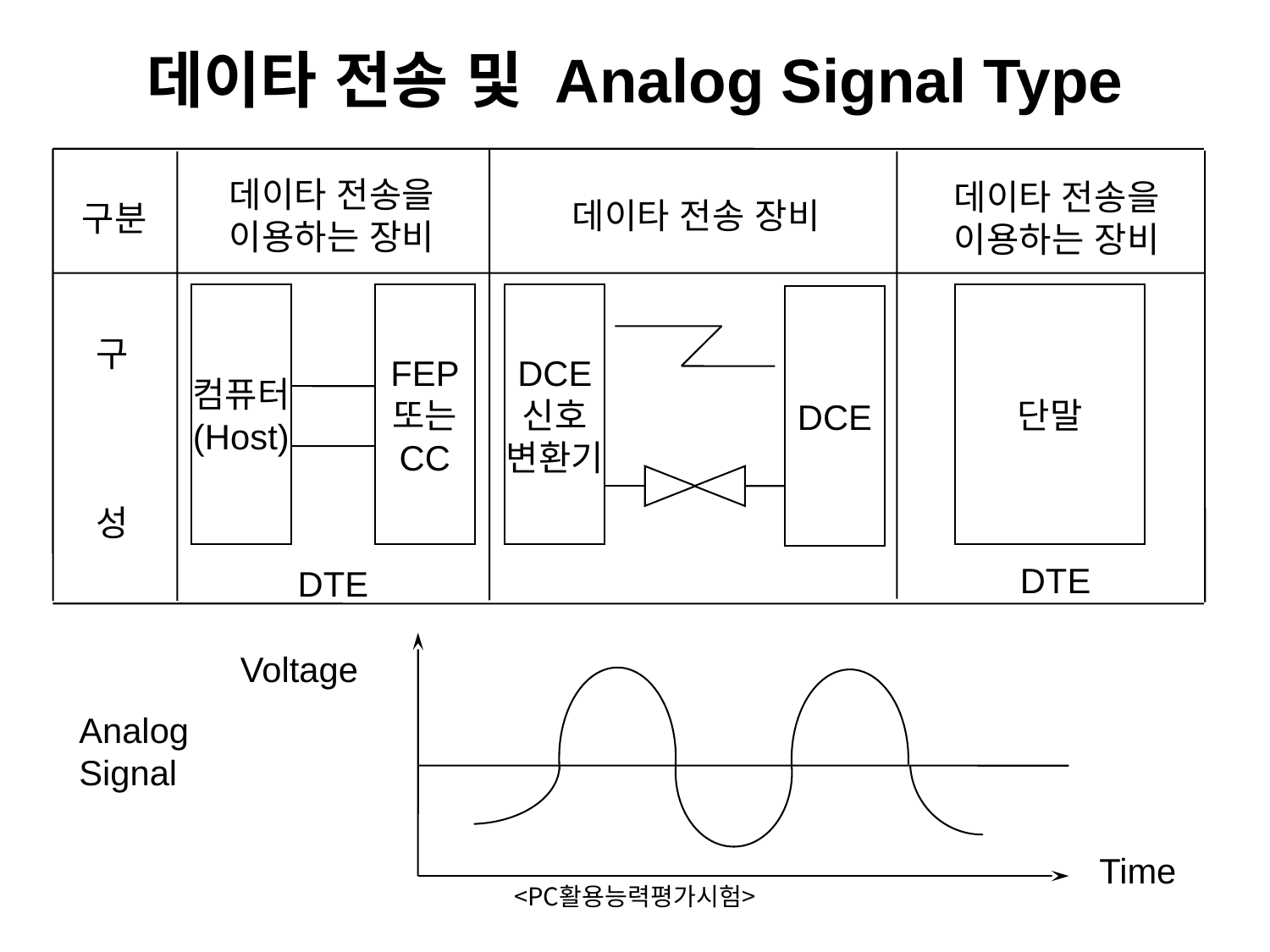

# 데이타 전송 및 Analog Signal Type

데이타 전송을
이용하는 장비
데이타 전송을
이용하는 장비
데이타 전송 장비
구분

컴퓨터
(Host)
FEP
또는
CC
DCE
신호
변환기
단말
DCE
구

성

DTE
DTE

Voltage

Analog
Signal

Time
<PC활용능력평가시험>